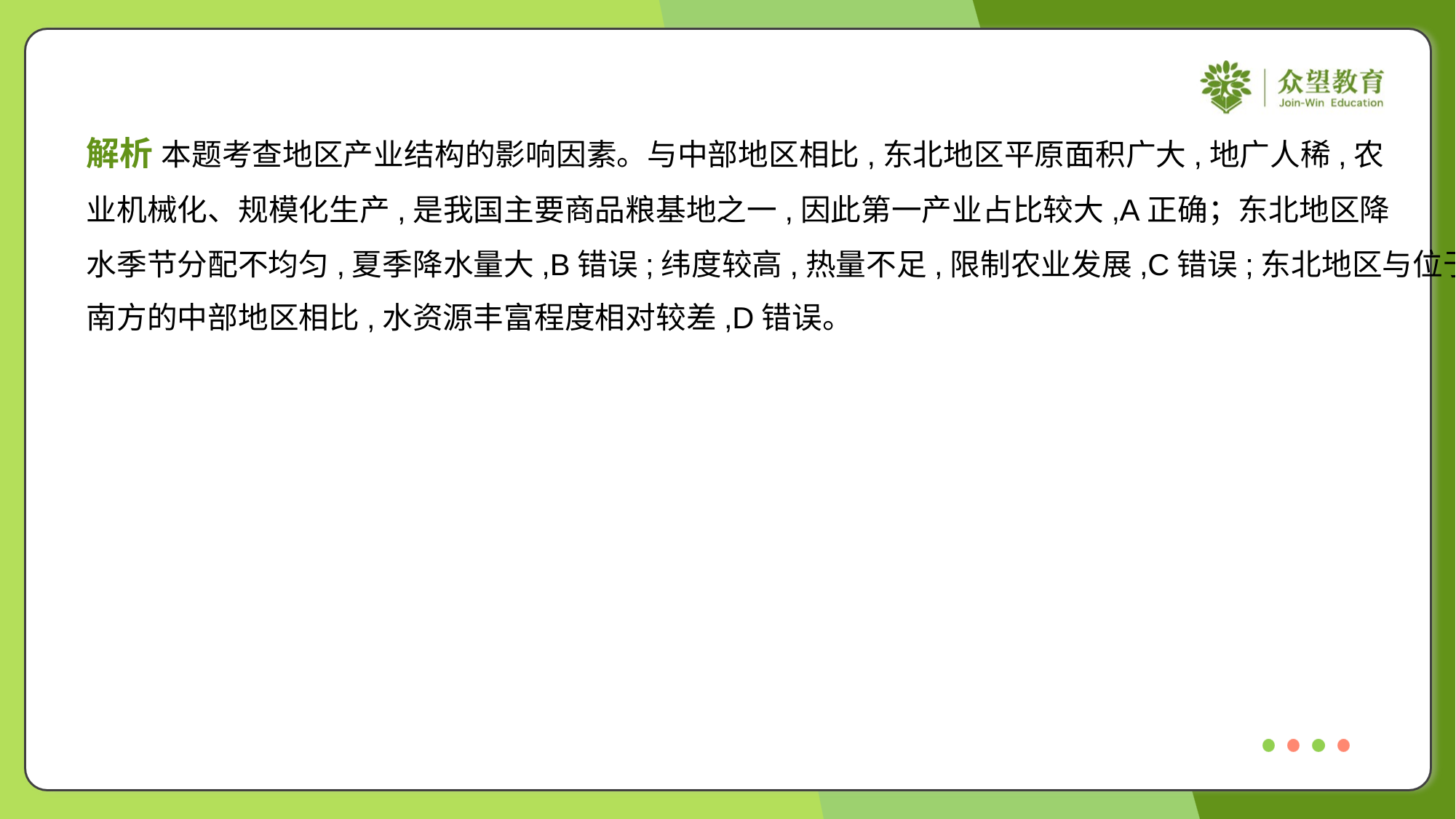

解析 本题考查地区产业结构的影响因素。与中部地区相比,东北地区平原面积广大,地广人稀,农
业机械化、规模化生产,是我国主要商品粮基地之一,因此第一产业占比较大,A正确；东北地区降
水季节分配不均匀,夏季降水量大,B错误;纬度较高,热量不足,限制农业发展,C错误;东北地区与位于
南方的中部地区相比,水资源丰富程度相对较差,D错误。